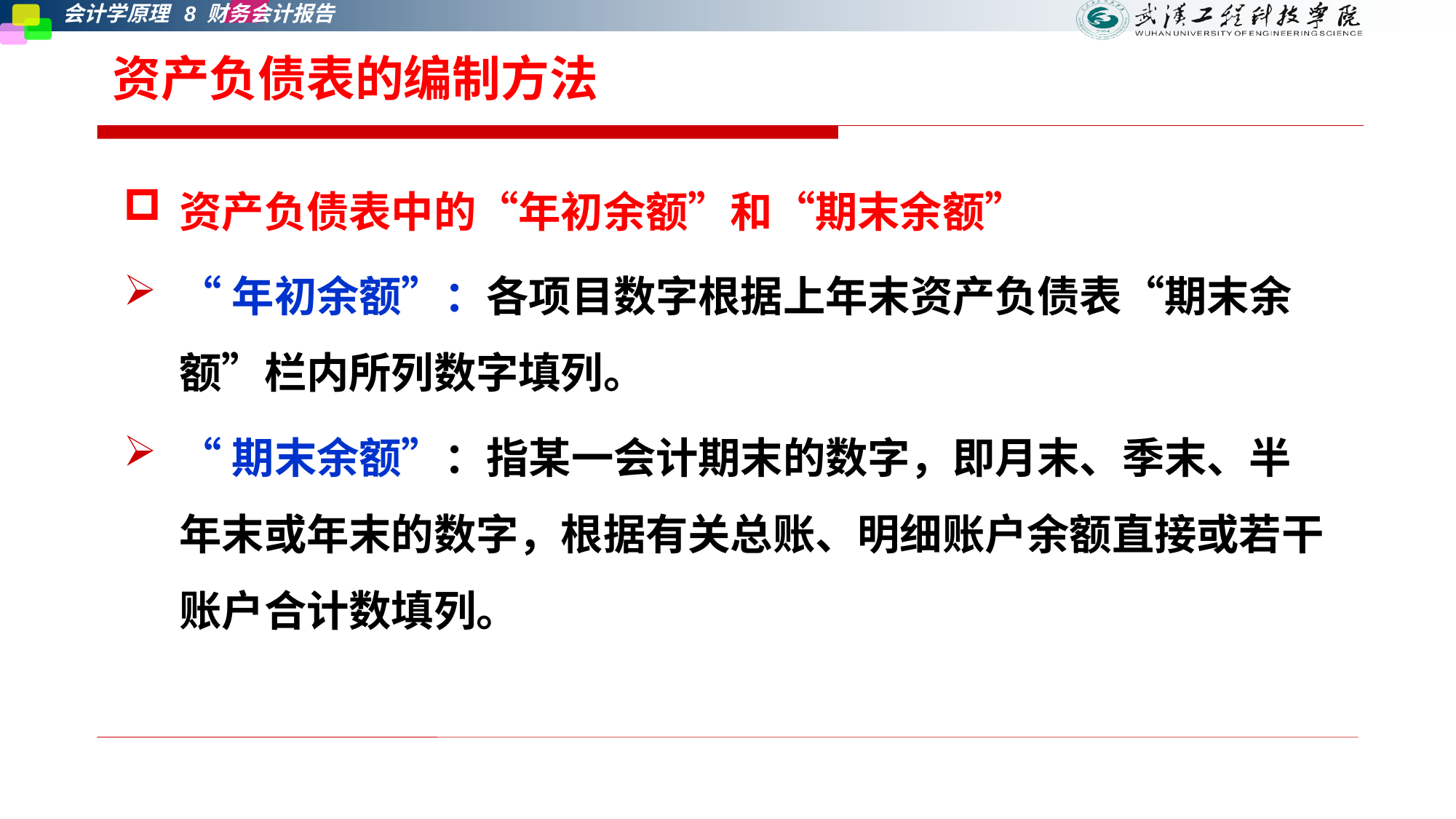

资产负债表的编制方法
资产负债表中的“年初余额”和“期末余额”
“年初余额”：各项目数字根据上年末资产负债表“期末余额”栏内所列数字填列。
“期末余额”：指某一会计期末的数字，即月末、季末、半年末或年末的数字，根据有关总账、明细账户余额直接或若干账户合计数填列。